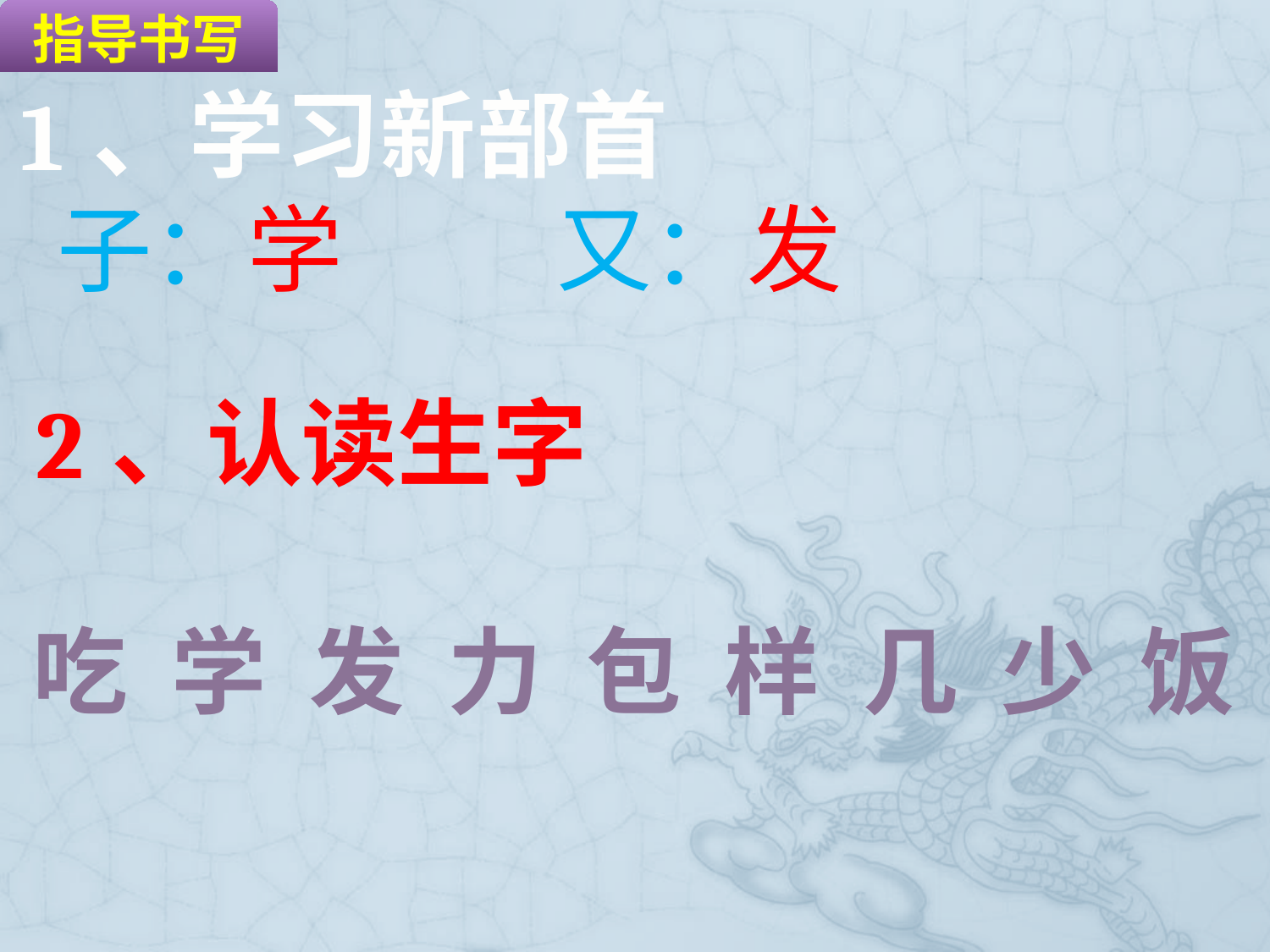

指导书写
1、学习新部首
 子：学          又：发
2、认读生字

吃  学  发  力  包  样  几  少  饭